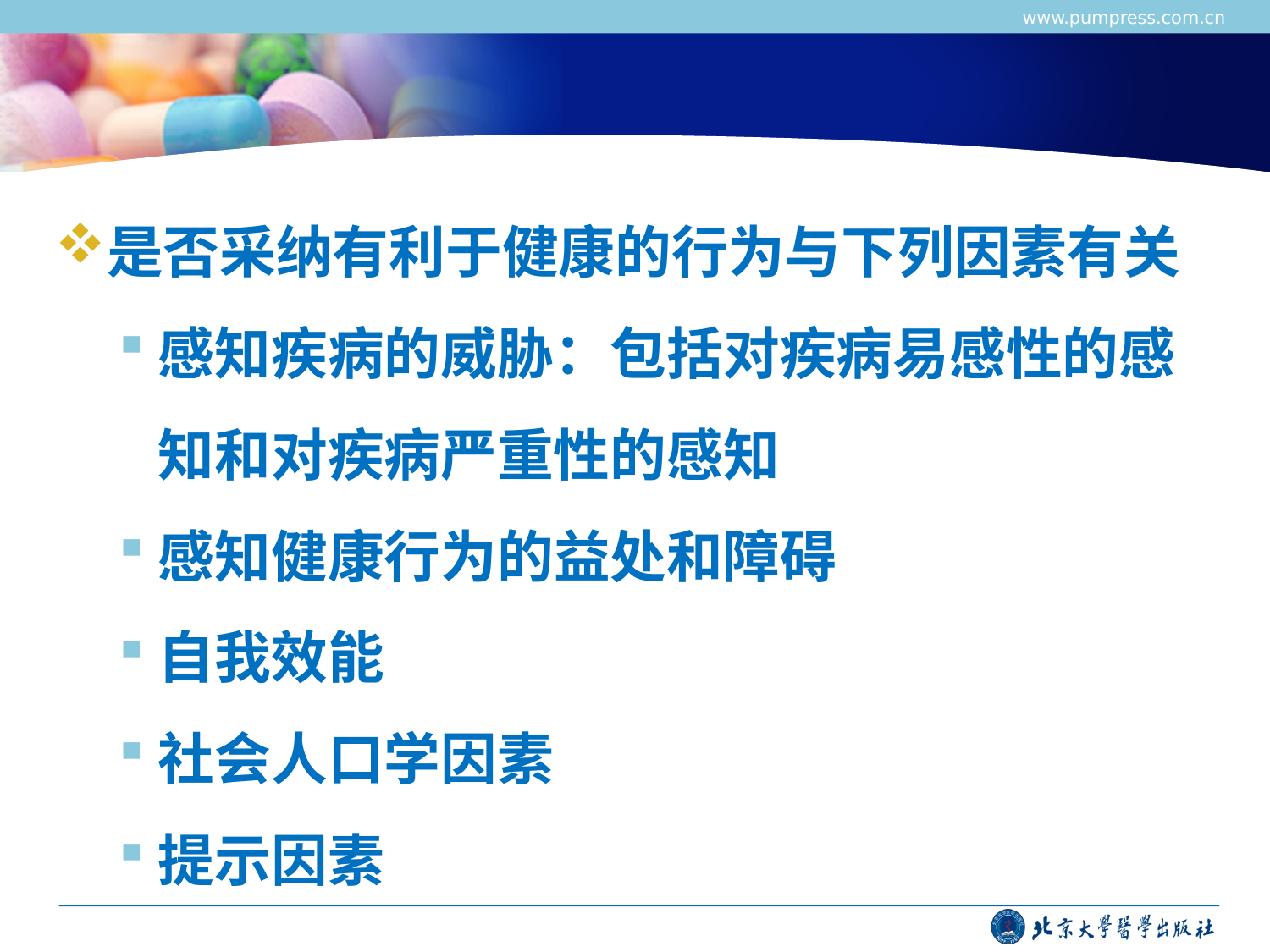

www.pumpress.com.cn
#
是否采纳有利于健康的行为与下列因素有关
感知疾病的威胁：包括对疾病易感性的感知和对疾病严重性的感知
感知健康行为的益处和障碍
自我效能
社会人口学因素
提示因素